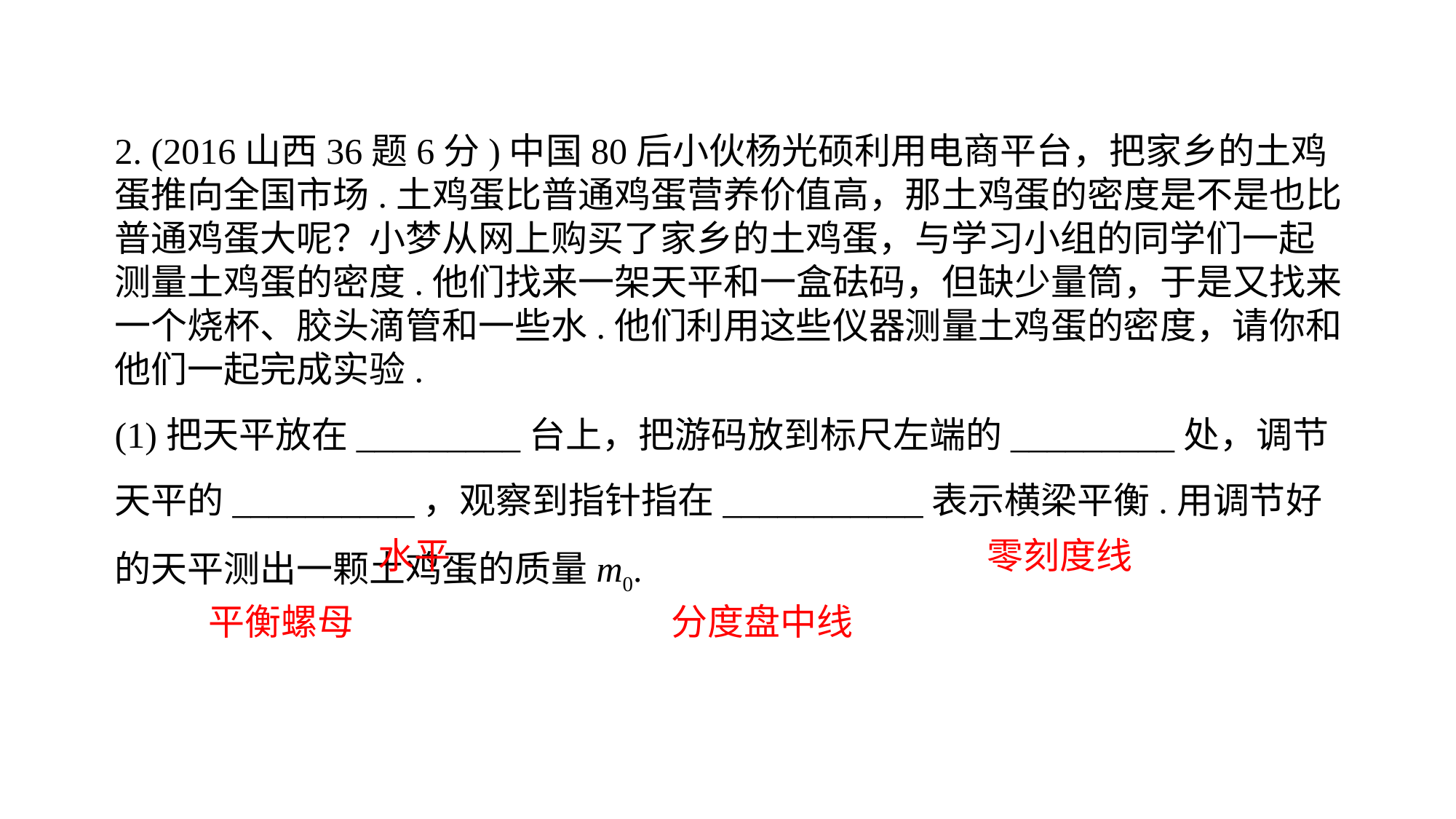

2. (2016山西36题6分)中国80后小伙杨光硕利用电商平台，把家乡的土鸡蛋推向全国市场.土鸡蛋比普通鸡蛋营养价值高，那土鸡蛋的密度是不是也比普通鸡蛋大呢？小梦从网上购买了家乡的土鸡蛋，与学习小组的同学们一起测量土鸡蛋的密度.他们找来一架天平和一盒砝码，但缺少量筒，于是又找来一个烧杯、胶头滴管和一些水.他们利用这些仪器测量土鸡蛋的密度，请你和他们一起完成实验.(1)把天平放在_________台上，把游码放到标尺左端的_________处，调节天平的__________，观察到指针指在___________表示横梁平衡.用调节好的天平测出一颗土鸡蛋的质量m0.
水平
零刻度线
平衡螺母
分度盘中线